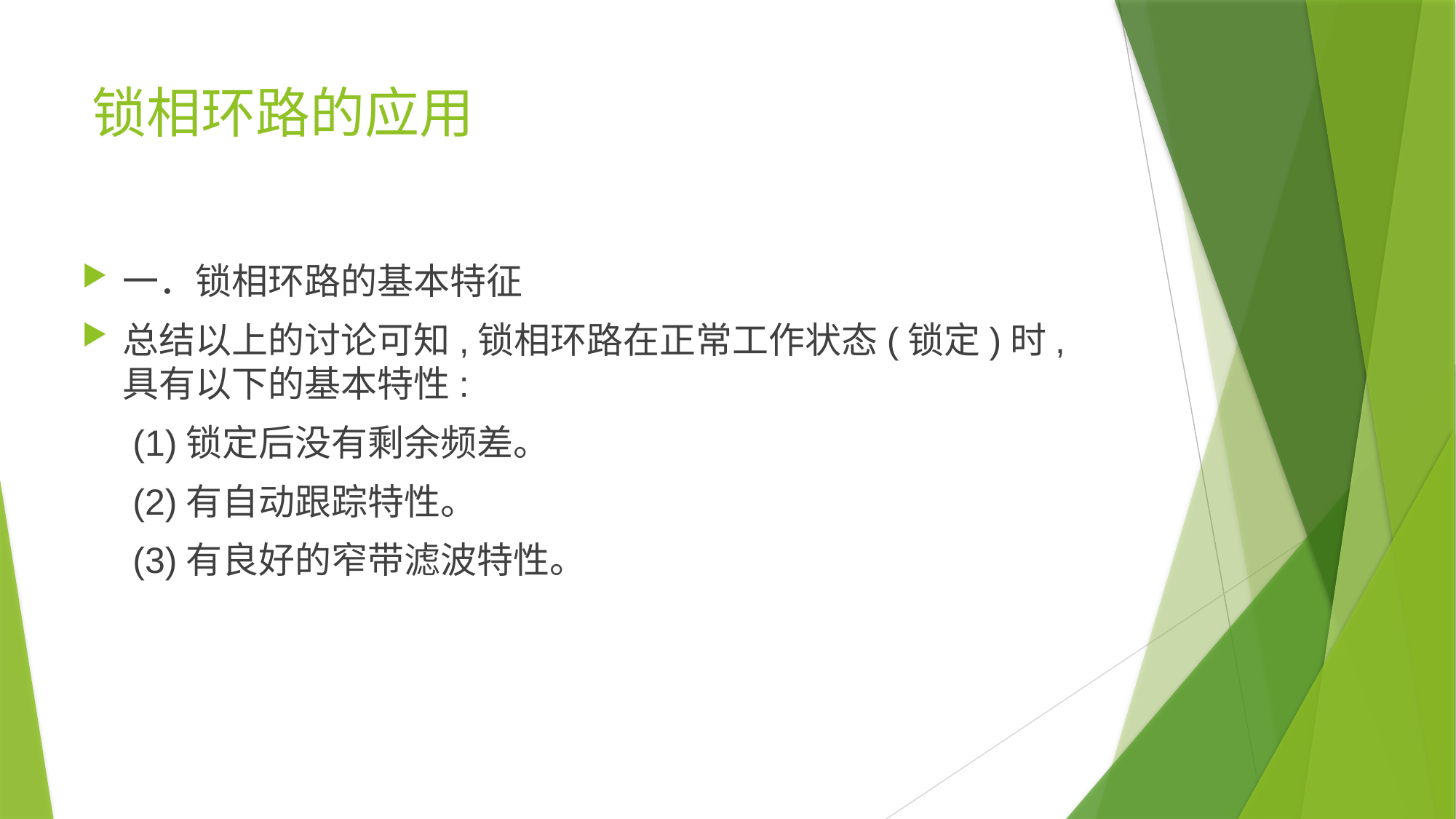

# 锁相环路的应用
一．锁相环路的基本特征
总结以上的讨论可知,锁相环路在正常工作状态(锁定)时,具有以下的基本特性:
     (1)锁定后没有剩余频差。
     (2)有自动跟踪特性。
     (3)有良好的窄带滤波特性。